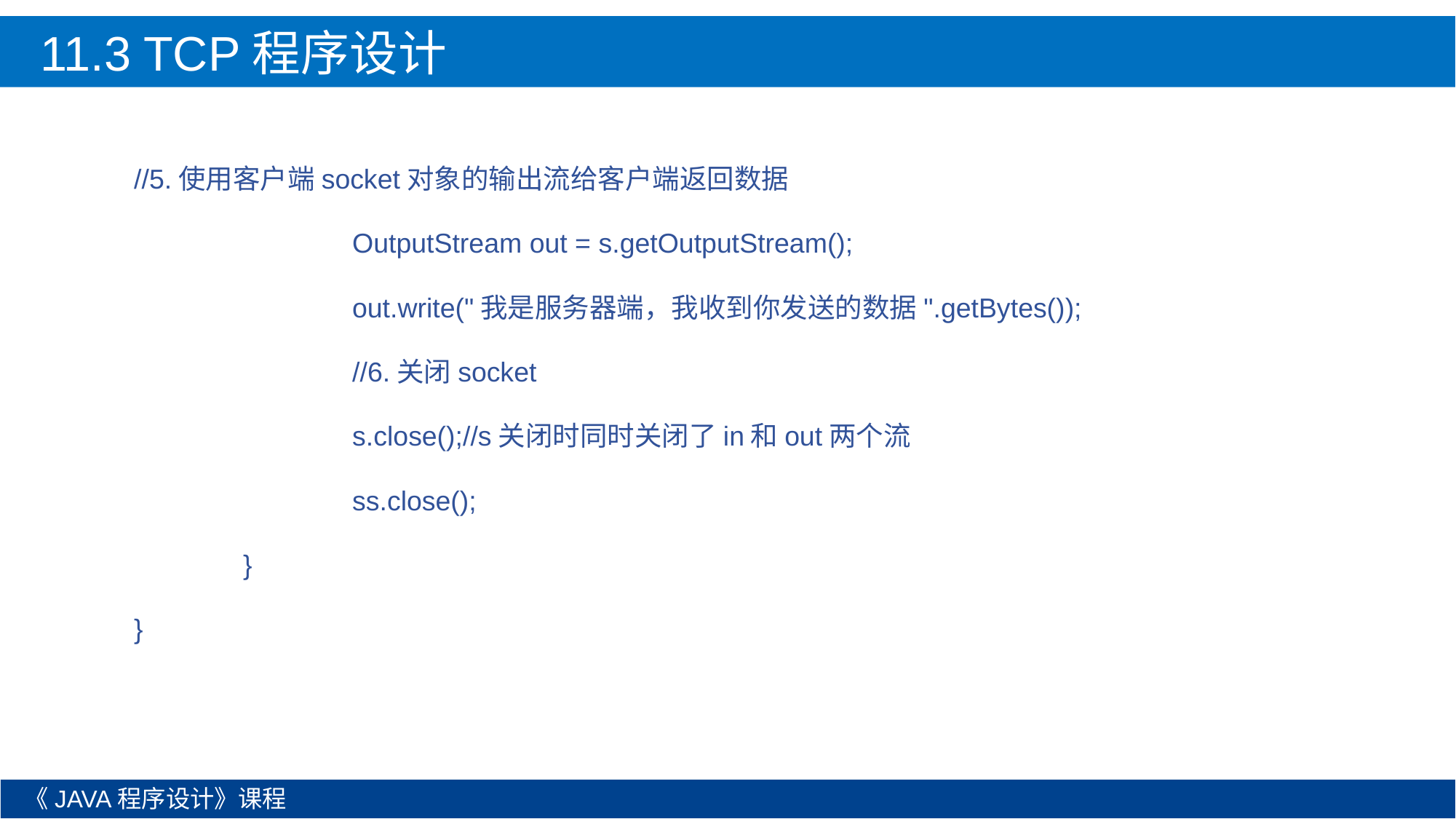

11.3 TCP程序设计
//5.使用客户端socket对象的输出流给客户端返回数据
		OutputStream out = s.getOutputStream();
		out.write("我是服务器端，我收到你发送的数据".getBytes());
		//6.关闭socket
		s.close();//s关闭时同时关闭了in和out两个流
		ss.close();
	}
}
《JAVA程序设计》课程